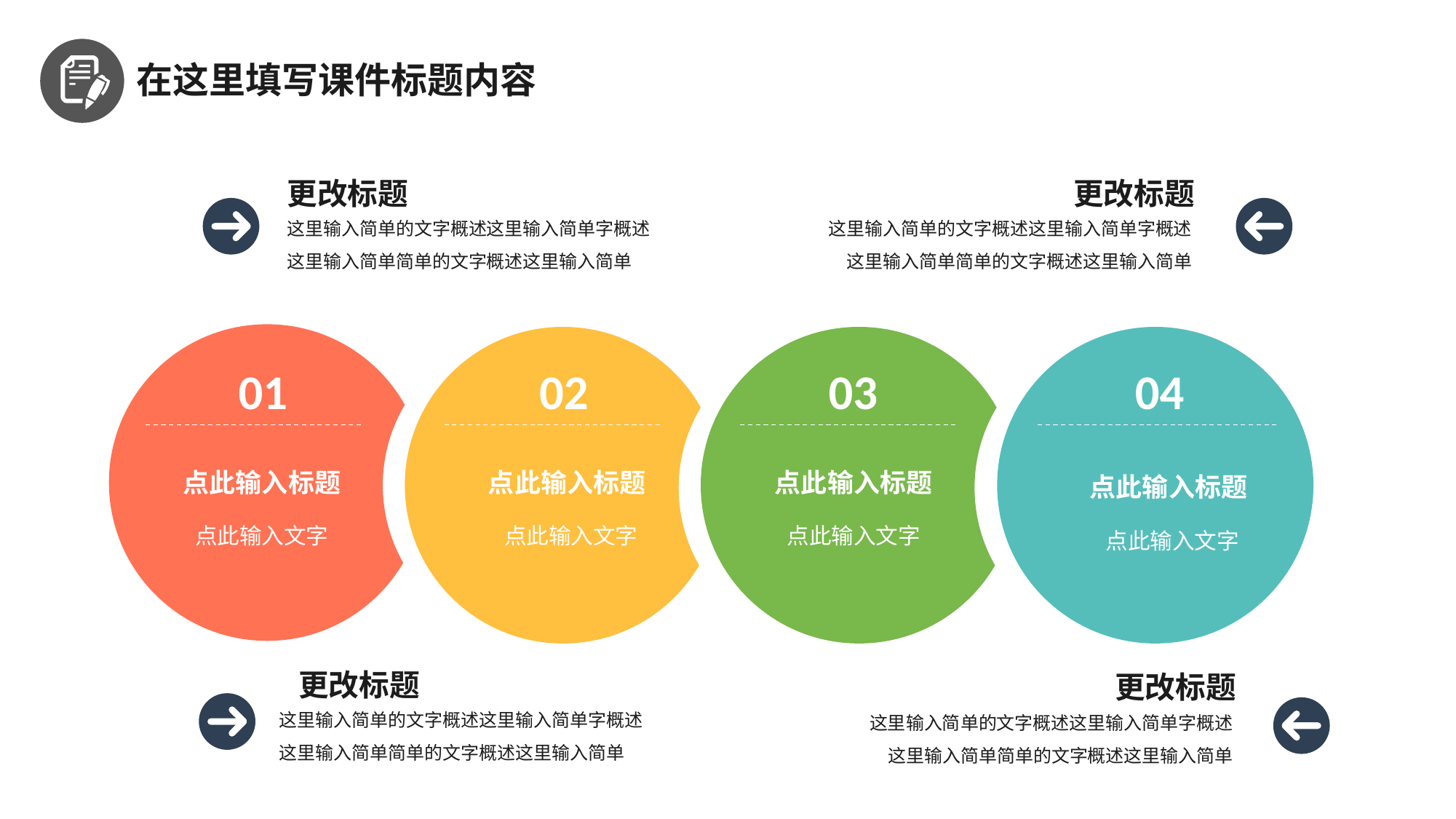

在这里填写课件标题内容
更改标题

这里输入简单的文字概述这里输入简单字概述这里输入简单简单的文字概述这里输入简单
更改标题

这里输入简单的文字概述这里输入简单字概述这里输入简单简单的文字概述这里输入简单

01
点此输入标题
点此输入文字
02

点此输入标题
点此输入文字
03

点此输入标题
点此输入文字
04

点此输入标题
点此输入文字
更改标题
这里输入简单的文字概述这里输入简单字概述这里输入简单简单的文字概述这里输入简单

更改标题
这里输入简单的文字概述这里输入简单字概述这里输入简单简单的文字概述这里输入简单